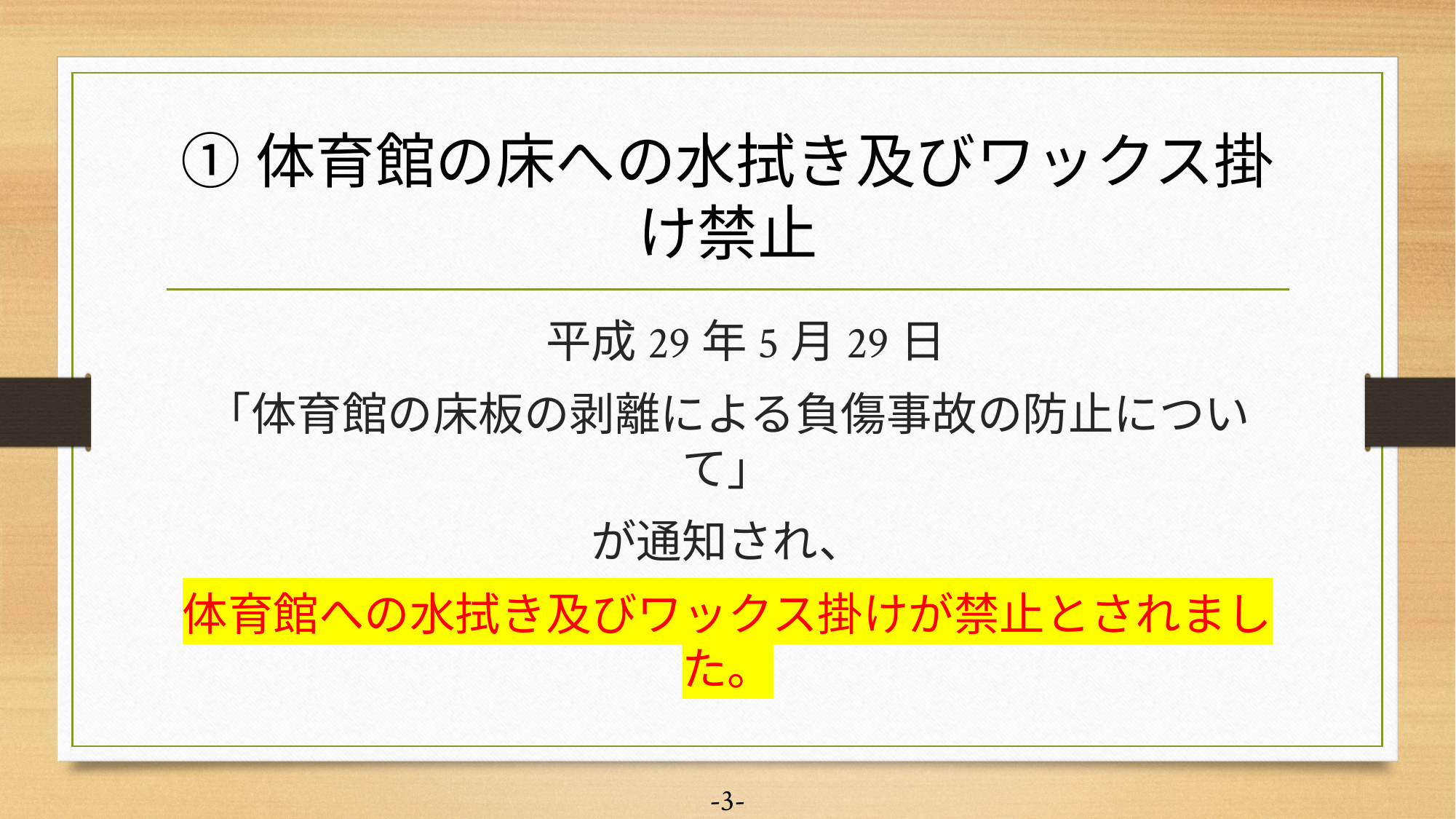

# ①体育館の床への水拭き及びワックス掛け禁止
　平成29年5月29日
「体育館の床板の剥離による負傷事故の防止について」
が通知され、
体育館への水拭き及びワックス掛けが禁止とされました。
-3-